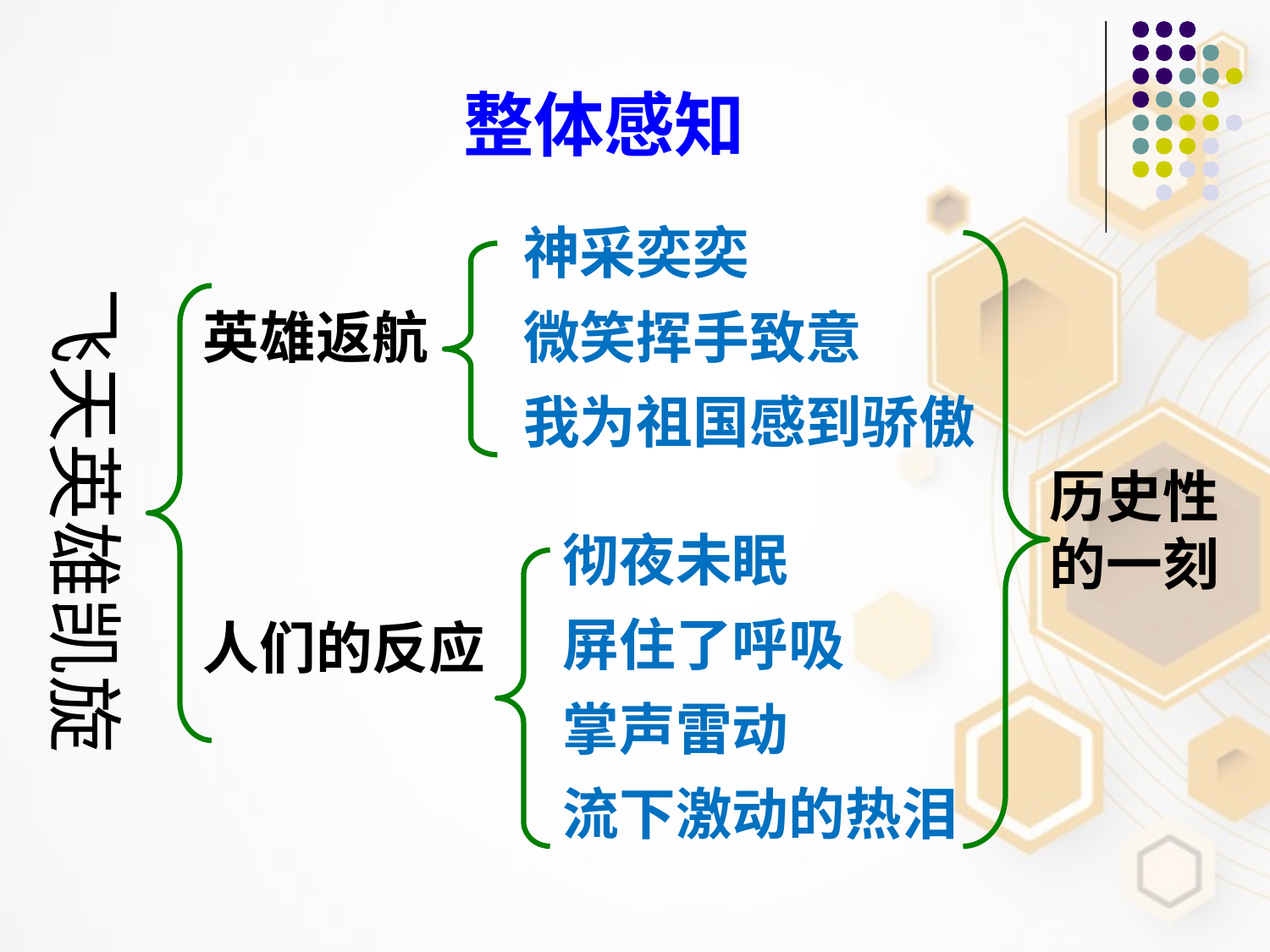

整体感知
神采奕奕
微笑挥手致意
我为祖国感到骄傲

飞天英雄凯旋

英雄返航
人们的反应
历史性的一刻
彻夜未眠
屏住了呼吸
掌声雷动
流下激动的热泪